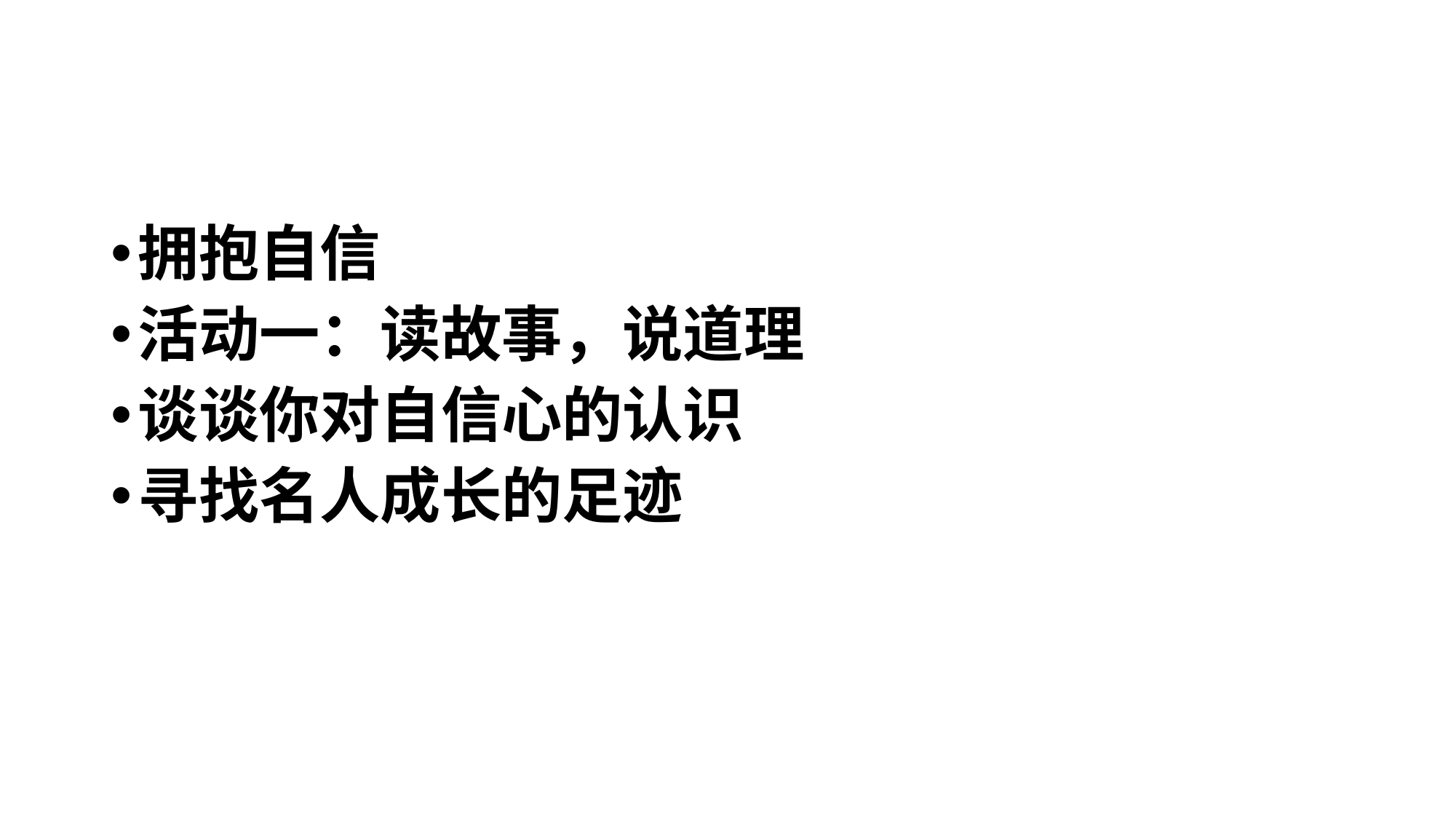

拥抱自信
活动一：读故事，说道理
谈谈你对自信心的认识
寻找名人成长的足迹